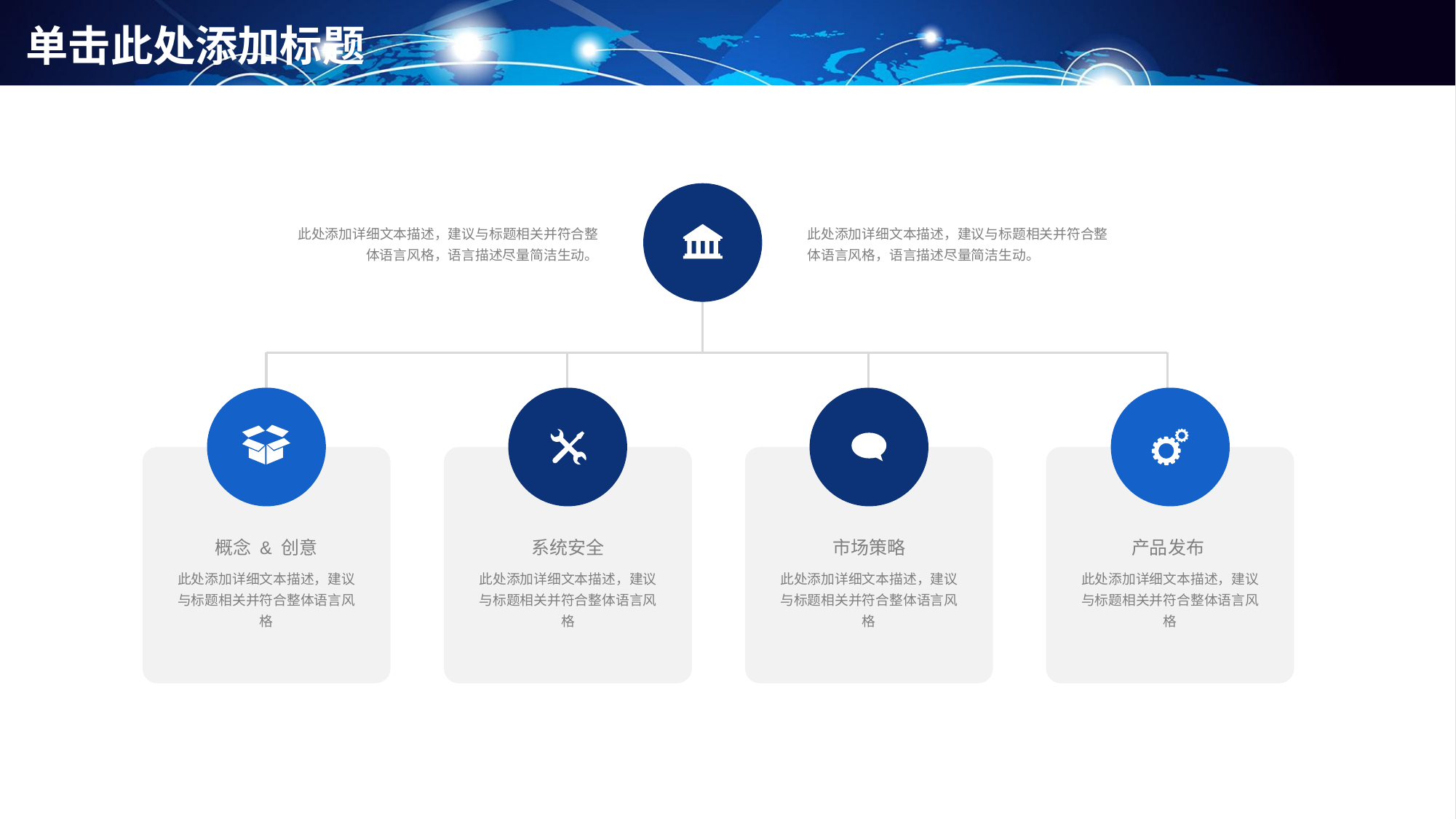

# 单击此处添加标题

此处添加详细文本描述，建议与标题相关并符合整体语言风格，语言描述尽量简洁生动。
此处添加详细文本描述，建议与标题相关并符合整体语言风格，语言描述尽量简洁生动。

概念 & 创意
系统安全
市场策略
产品发布
此处添加详细文本描述，建议与标题相关并符合整体语言风格
此处添加详细文本描述，建议与标题相关并符合整体语言风格
此处添加详细文本描述，建议与标题相关并符合整体语言风格
此处添加详细文本描述，建议与标题相关并符合整体语言风格